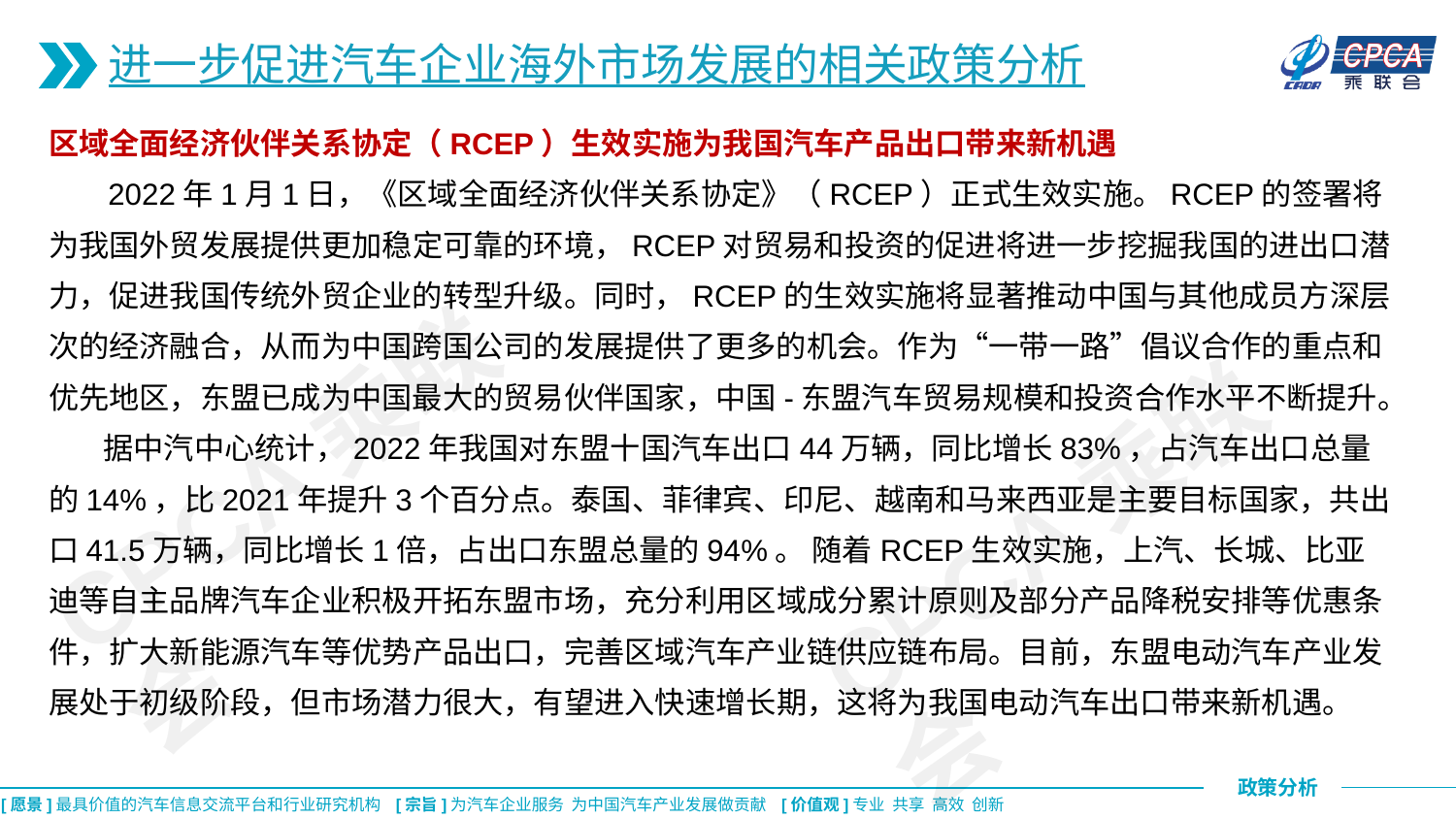

进一步促进汽车企业海外市场发展的相关政策分析
区域全面经济伙伴关系协定（RCEP）生效实施为我国汽车产品出口带来新机遇
       2022年1月1日，《区域全面经济伙伴关系协定》（RCEP）正式生效实施。RCEP的签署将为我国外贸发展提供更加稳定可靠的环境，RCEP对贸易和投资的促进将进一步挖掘我国的进出口潜力，促进我国传统外贸企业的转型升级。同时，RCEP的生效实施将显著推动中国与其他成员方深层次的经济融合，从而为中国跨国公司的发展提供了更多的机会。作为“一带一路”倡议合作的重点和优先地区，东盟已成为中国最大的贸易伙伴国家，中国-东盟汽车贸易规模和投资合作水平不断提升。
       据中汽中心统计，2022年我国对东盟十国汽车出口44万辆，同比增长83%，占汽车出口总量的14%，比2021年提升3个百分点。泰国、菲律宾、印尼、越南和马来西亚是主要目标国家，共出口41.5万辆，同比增长1倍，占出口东盟总量的94%。 随着RCEP生效实施，上汽、长城、比亚迪等自主品牌汽车企业积极开拓东盟市场，充分利用区域成分累计原则及部分产品降税安排等优惠条件，扩大新能源汽车等优势产品出口，完善区域汽车产业链供应链布局。目前，东盟电动汽车产业发展处于初级阶段，但市场潜力很大，有望进入快速增长期，这将为我国电动汽车出口带来新机遇。
CPCA乘联会
CPCA乘联会